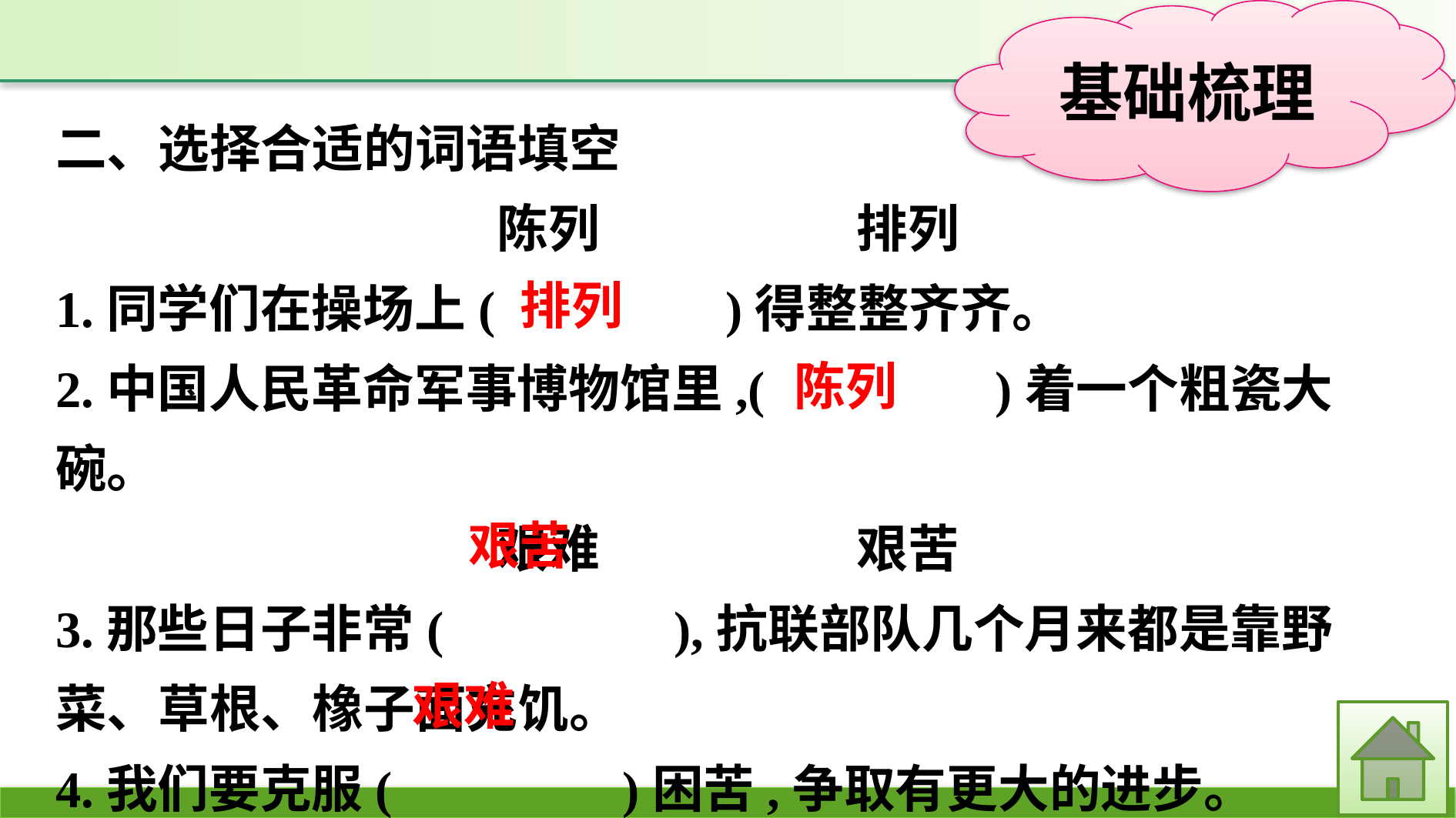

二、选择合适的词语填空
陈列　　　　　排列
1.同学们在操场上(　　　　)得整整齐齐。
2.中国人民革命军事博物馆里,(　　　　)着一个粗瓷大碗。
艰难　　　　　艰苦
3.那些日子非常(　　　　),抗联部队几个月来都是靠野菜、草根、橡子面充饥。
4.我们要克服(　　　　)困苦,争取有更大的进步。
排列
陈列
艰苦
艰难